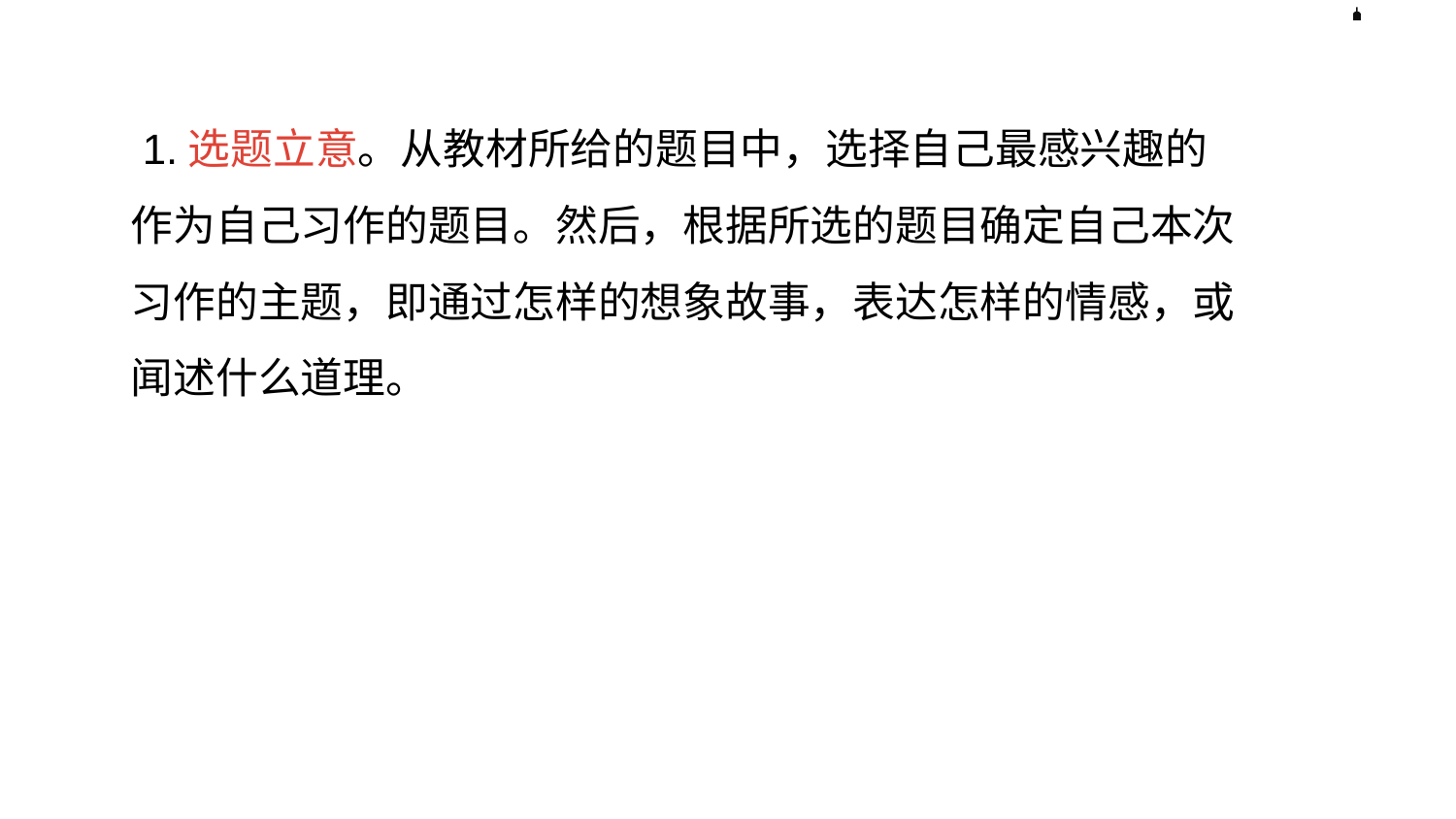

1.选题立意。从教材所给的题目中，选择自己最感兴趣的作为自己习作的题目。然后，根据所选的题目确定自己本次习作的主题，即通过怎样的想象故事，表达怎样的情感，或闻述什么道理。